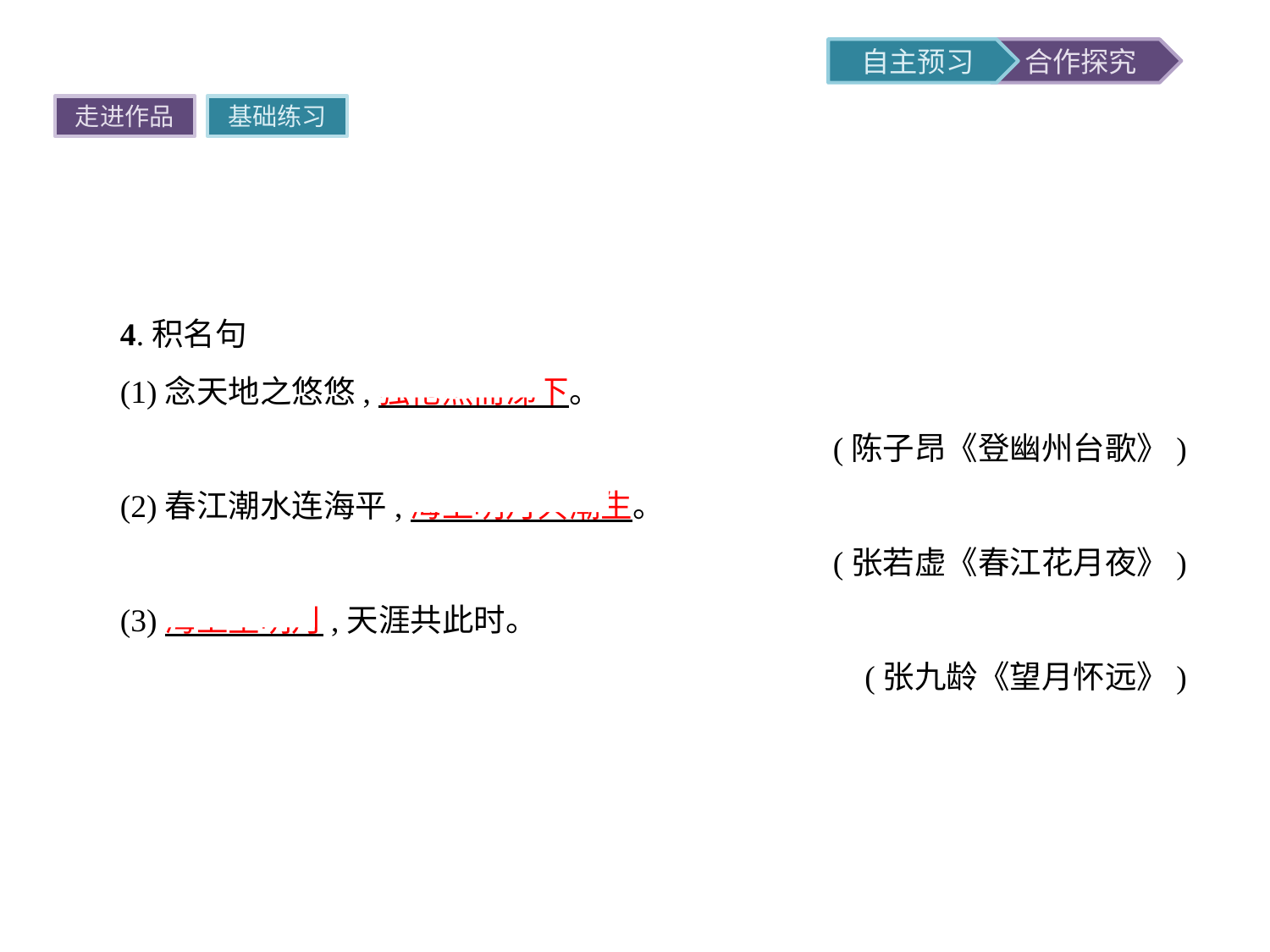

走进作品
基础练习
4.积名句
(1)念天地之悠悠,独怆然而涕下。
(陈子昂《登幽州台歌》)
(2)春江潮水连海平,海上明月共潮生。
(张若虚《春江花月夜》)
(3)海上生明月,天涯共此时。
(张九龄《望月怀远》)